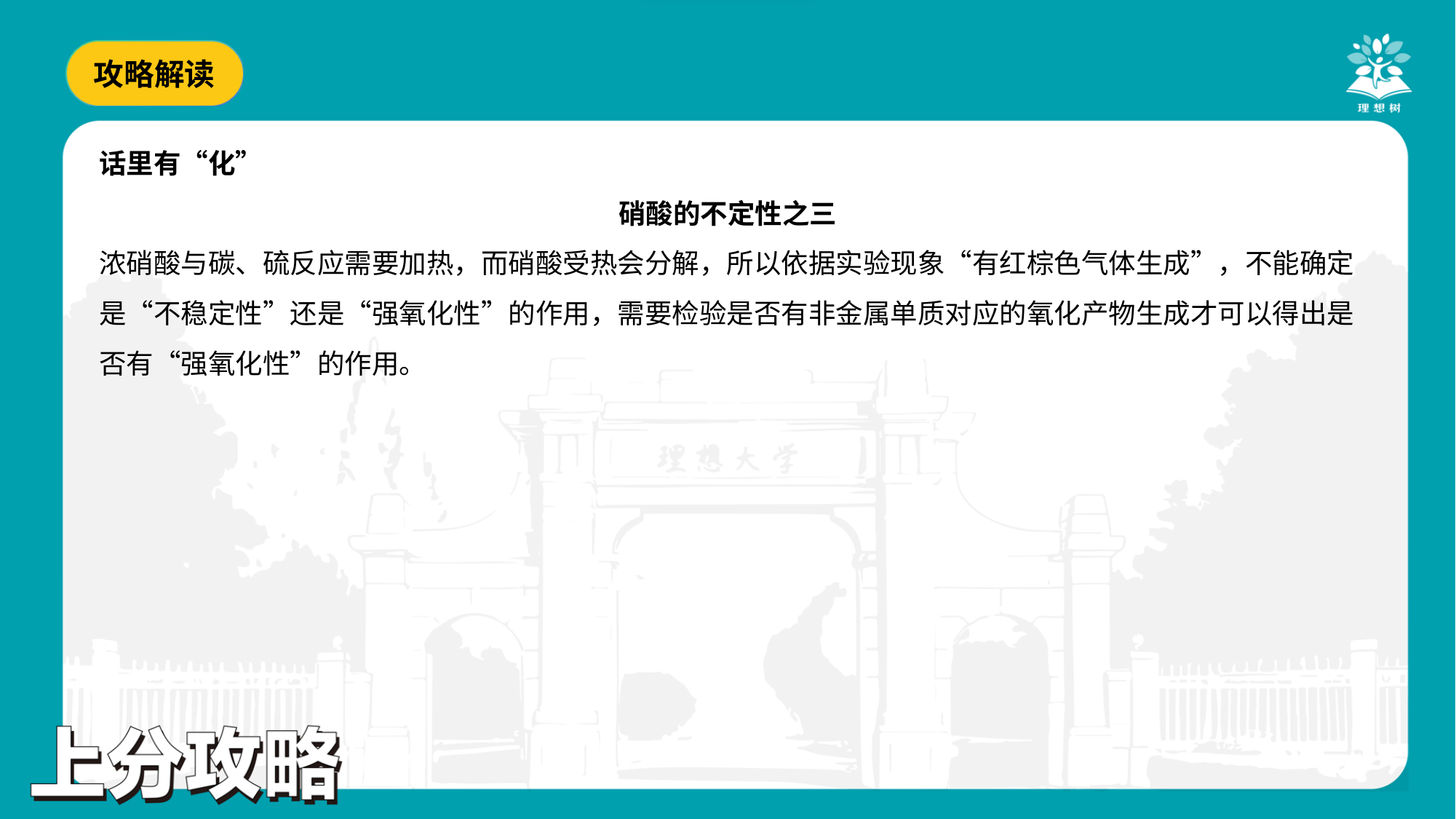

话里有“化”
硝酸的不定性之三
浓硝酸与碳、硫反应需要加热，而硝酸受热会分解，所以依据实验现象“有红棕色气体生成”，不能确定
是“不稳定性”还是“强氧化性”的作用，需要检验是否有非金属单质对应的氧化产物生成才可以得出是
否有“强氧化性”的作用。